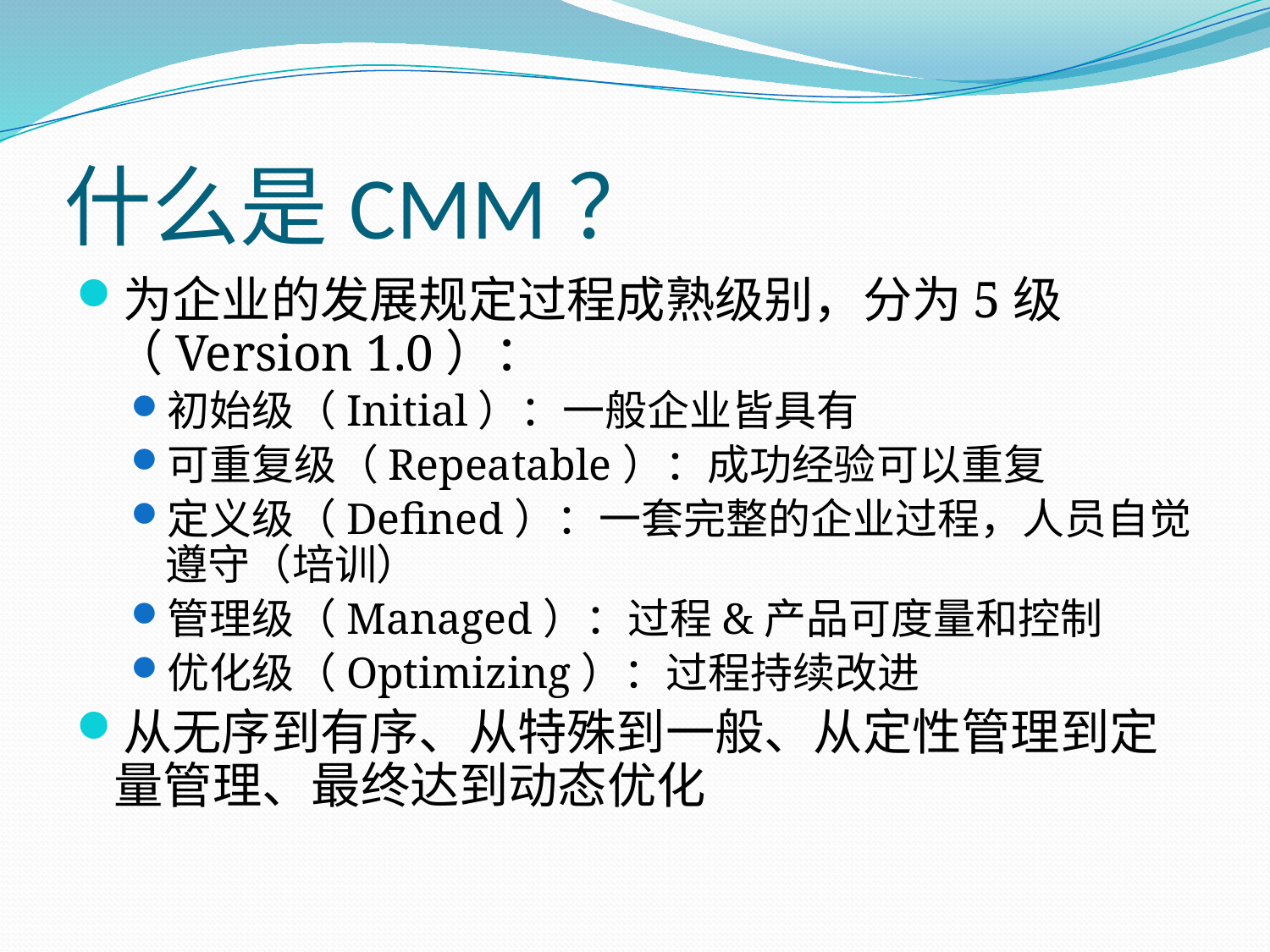

# 什么是CMM？
为企业的发展规定过程成熟级别，分为5级（Version 1.0）：
初始级（Initial）：一般企业皆具有
可重复级（Repeatable）：成功经验可以重复
定义级（Defined）：一套完整的企业过程，人员自觉遵守（培训）
管理级（Managed）：过程&产品可度量和控制
优化级（Optimizing）：过程持续改进
从无序到有序、从特殊到一般、从定性管理到定量管理、最终达到动态优化